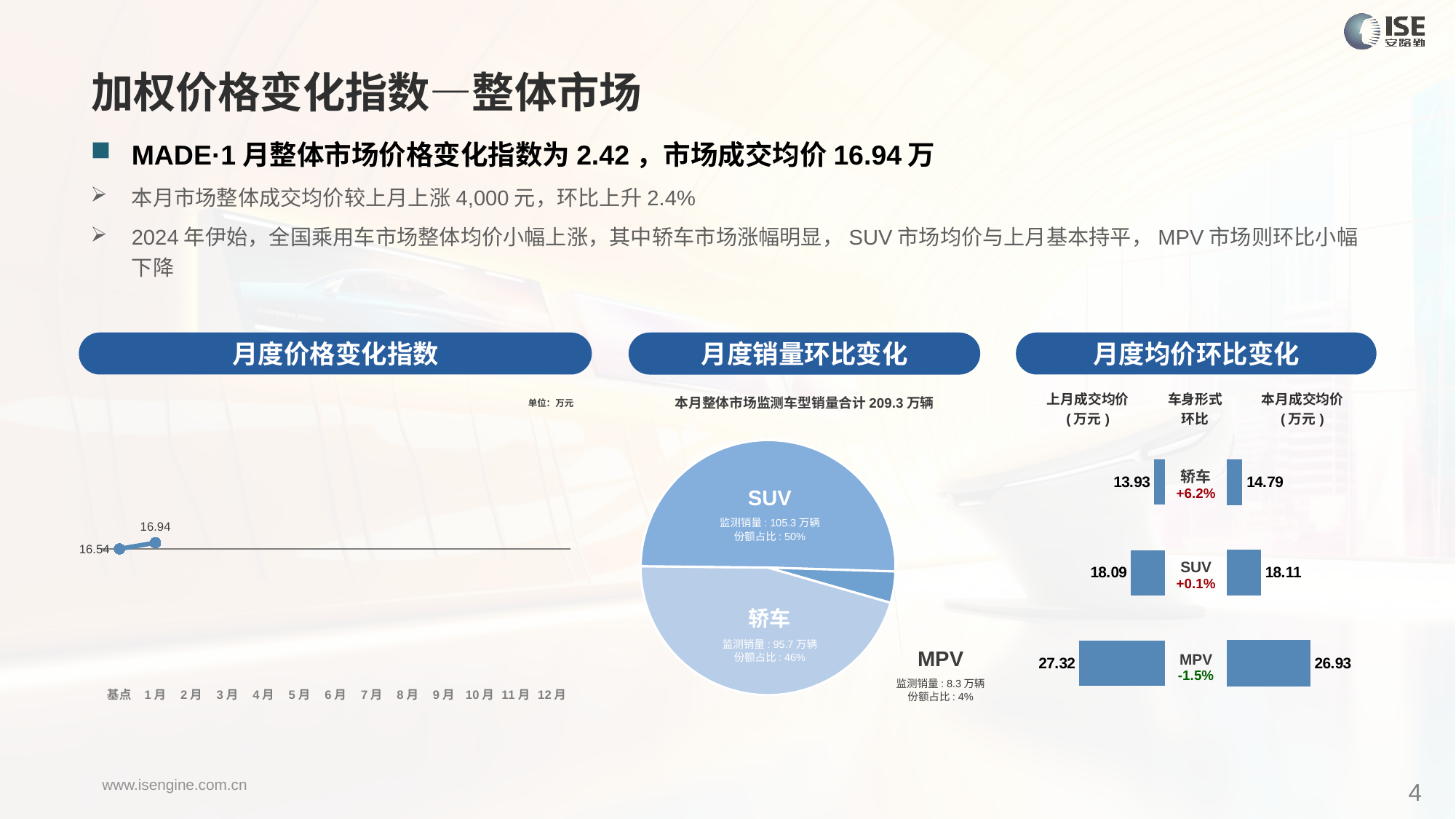

加权价格变化指数—整体市场
MADE·1月整体市场价格变化指数为2.42，市场成交均价16.94万
本月市场整体成交均价较上月上涨4,000元，环比上升2.4%
2024年伊始，全国乘用车市场整体均价小幅上涨，其中轿车市场涨幅明显，SUV市场均价与上月基本持平，MPV市场则环比小幅下降
月度价格变化指数

月度均价环比变化

月度销量环比变化

### Chart

| Category | Y2024 |
|---|---|
| 基点 | 0.0 |
| 1月 | 2.4182784996607642 |
| 2月 | None |
| 3月 | None |
| 4月 | None |
| 5月 | None |
| 6月 | None |
| 7月 | None |
| 8月 | None |
| 9月 | None |
| 10月 | None |
| 11月 | None |
| 12月 | None |
本月整体市场监测车型销量合计209.3万辆
| 上月成交均价 (万元) | 车身形式 环比 | 本月成交均价 (万元) |
| --- | --- | --- |
单位：万元

### Chart

| Category | 车身市场 |
|---|---|
| 轿车 | 957325.0000000165 |
| SUV | 1053381.0000000389 |
| MPV | 82715.0000000049 |
| 轿车 +6.2% |
| --- |
| SUV +0.1% |
| MPV -1.5% |

### Chart

| Category | 成交均价 |
|---|---|
| 轿车 | 13.93 |
| SUV | 18.09 |
| MPV | 27.32 |

### Chart

| Category | 成交均价 |
|---|---|
| 轿车 | 14.787055295789507 |
| SUV | 18.110768154409172 |
| MPV | 26.926162928932357 |
SUV
监测销量: 105.3万辆
份额占比: 50%
轿车
监测销量: 95.7万辆
份额占比: 46%
MPV
监测销量: 8.3万辆
份额占比: 4%
4